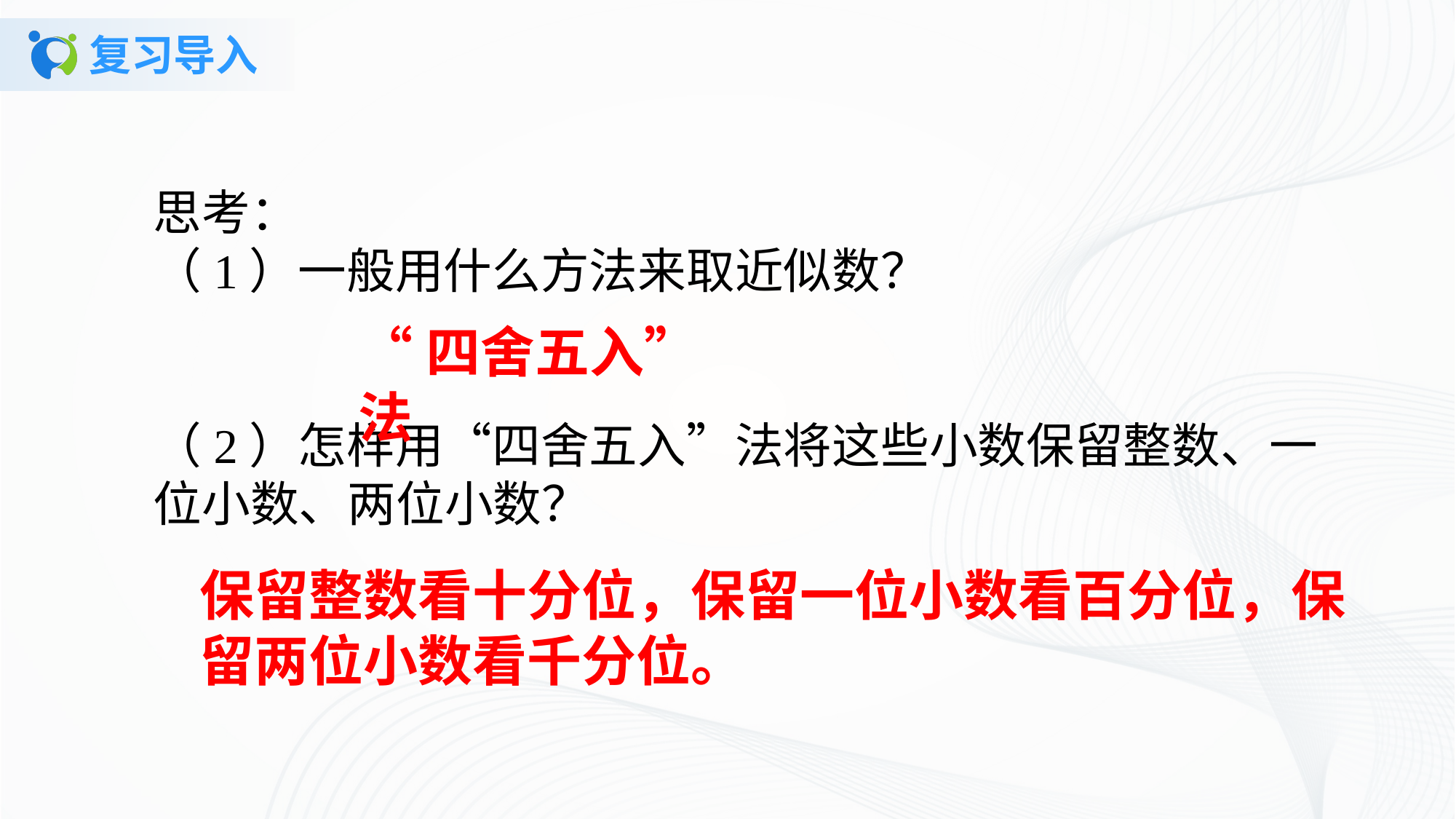

# 复习导入
思考：（1）一般用什么方法来取近似数？

（2）怎样用“四舍五入”法将这些小数保留整数、一位小数、两位小数？

“四舍五入”法
保留整数看十分位，保留一位小数看百分位，保留两位小数看千分位。